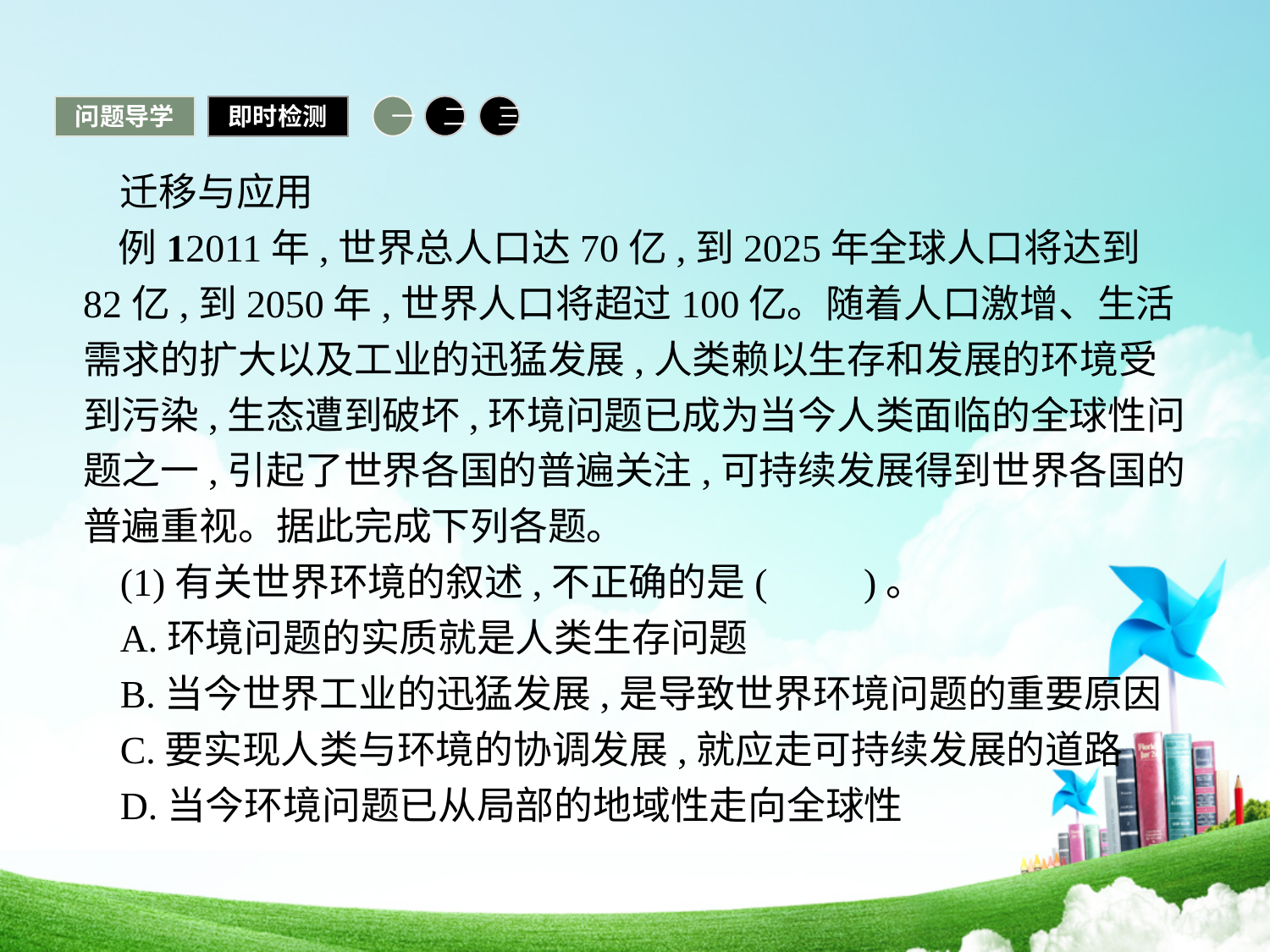

问题导学
即时检测
一
二
三
迁移与应用
例12011年,世界总人口达70亿,到2025年全球人口将达到82亿,到2050年,世界人口将超过100亿。随着人口激增、生活需求的扩大以及工业的迅猛发展,人类赖以生存和发展的环境受到污染,生态遭到破坏,环境问题已成为当今人类面临的全球性问题之一,引起了世界各国的普遍关注,可持续发展得到世界各国的普遍重视。据此完成下列各题。
(1)有关世界环境的叙述,不正确的是(　　)。
A.环境问题的实质就是人类生存问题
B.当今世界工业的迅猛发展,是导致世界环境问题的重要原因
C.要实现人类与环境的协调发展,就应走可持续发展的道路
D.当今环境问题已从局部的地域性走向全球性